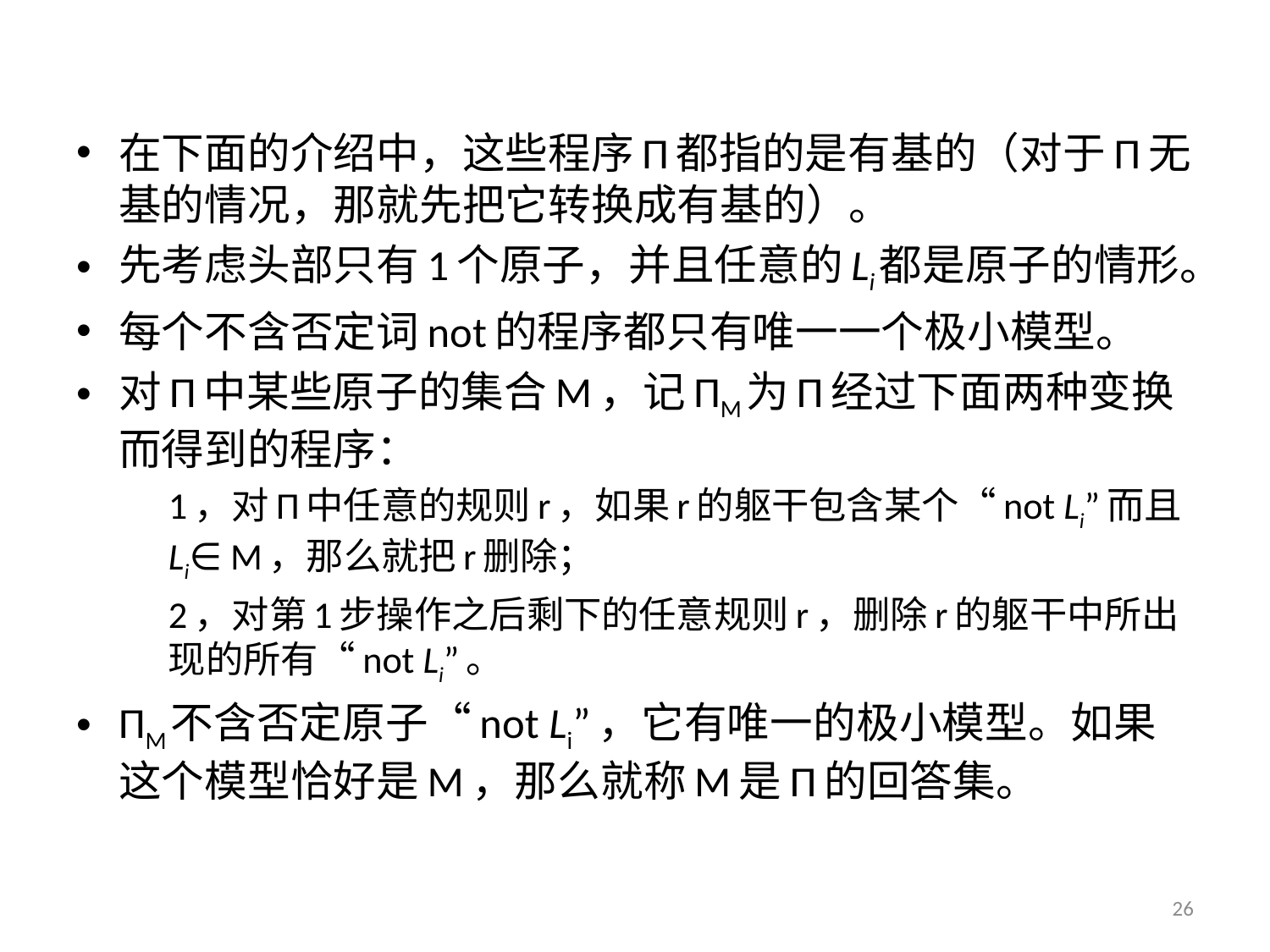

在下面的介绍中，这些程序Π都指的是有基的（对于Π无基的情况，那就先把它转换成有基的）。
先考虑头部只有1个原子，并且任意的Li都是原子的情形。
每个不含否定词not的程序都只有唯一一个极小模型。
对Π中某些原子的集合M，记ΠM为Π经过下面两种变换而得到的程序：
	1，对Π中任意的规则r，如果r的躯干包含某个“not Li”而且Li∈ M，那么就把r删除；
	2，对第1步操作之后剩下的任意规则r，删除r的躯干中所出现的所有“not Li”。
ΠM不含否定原子“not Li”，它有唯一的极小模型。如果这个模型恰好是M，那么就称M是Π的回答集。

26